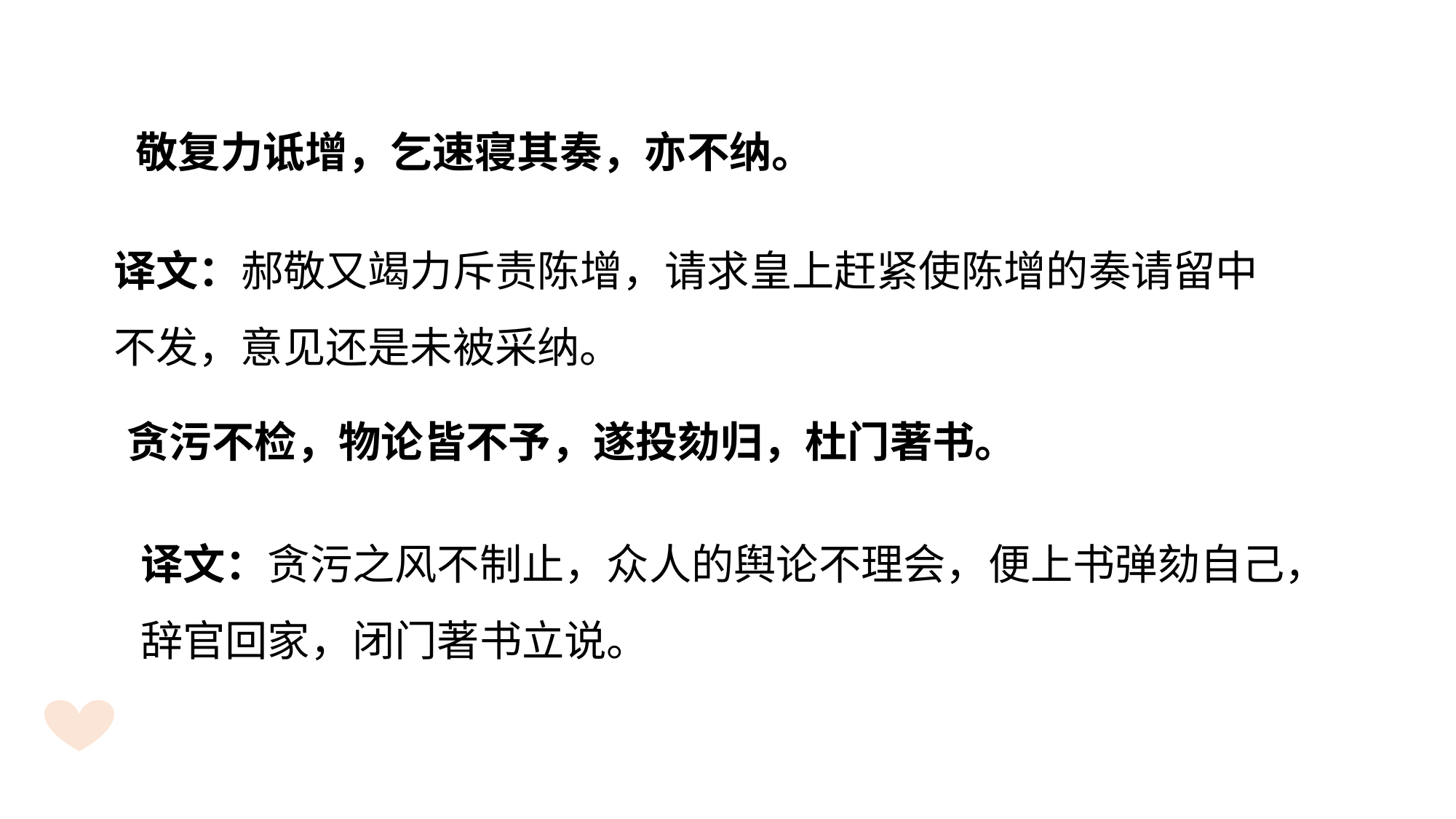

敬复力诋增，乞速寝其奏，亦不纳。
译文：郝敬又竭力斥责陈增，请求皇上赶紧使陈增的奏请留中不发，意见还是未被采纳。
贪污不检，物论皆不予，遂投劾归，杜门著书。

译文：贪污之风不制止，众人的舆论不理会，便上书弹劾自己，辞官回家，闭门著书立说。